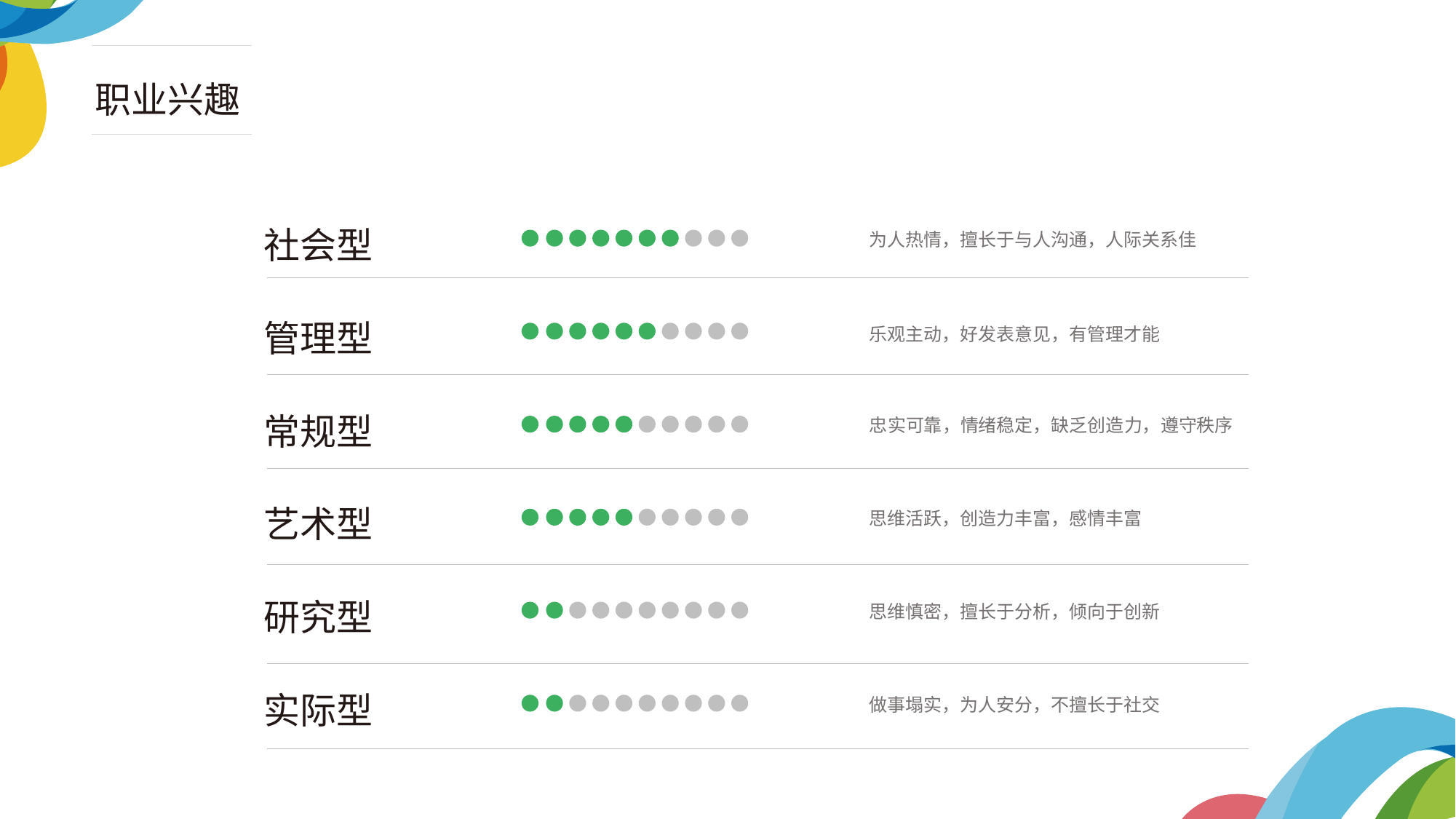

职业兴趣
社会型
为人热情，擅长于与人沟通，人际关系佳

管理型
乐观主动，好发表意见，有管理才能

常规型
忠实可靠，情绪稳定，缺乏创造力，遵守秩序

艺术型
思维活跃，创造力丰富，感情丰富

研究型
思维慎密，擅长于分析，倾向于创新

实际型
做事塌实，为人安分，不擅长于社交